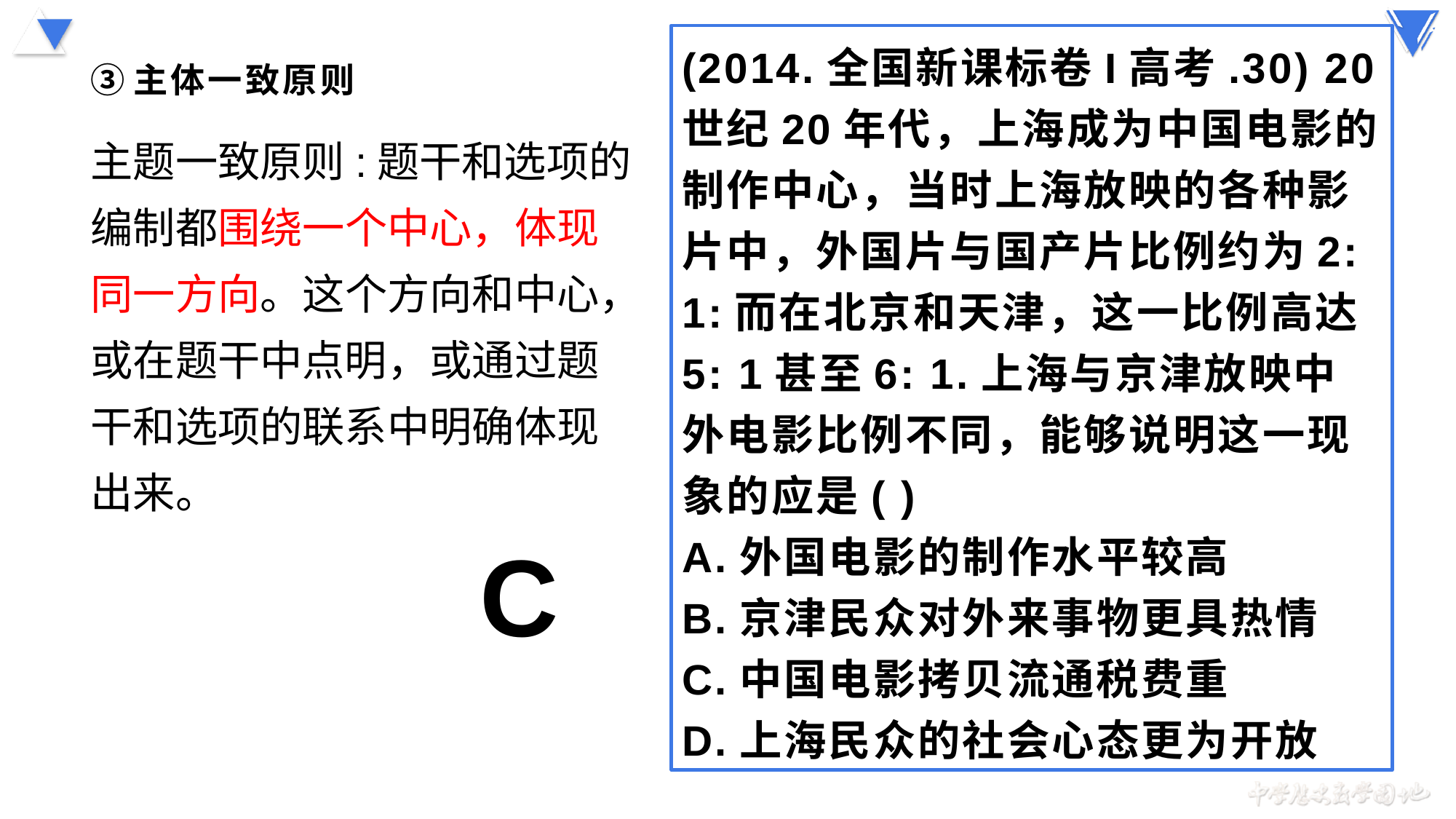

(2014.全国新课标卷I高考.30) 20世纪20年代，上海成为中国电影的制作中心，当时上海放映的各种影片中，外国片与国产片比例约为2: 1:而在北京和天津，这一比例高达5: 1甚至6: 1.上海与京津放映中外电影比例不同，能够说明这一现象的应是( )
A.外国电影的制作水平较高
B.京津民众对外来事物更具热情
C.中国电影拷贝流通税费重
D.上海民众的社会心态更为开放
# ③主体一致原则
主题一致原则:题干和选项的编制都围绕一个中心，体现同一方向。这个方向和中心，或在题干中点明，或通过题干和选项的联系中明确体现出来。

C